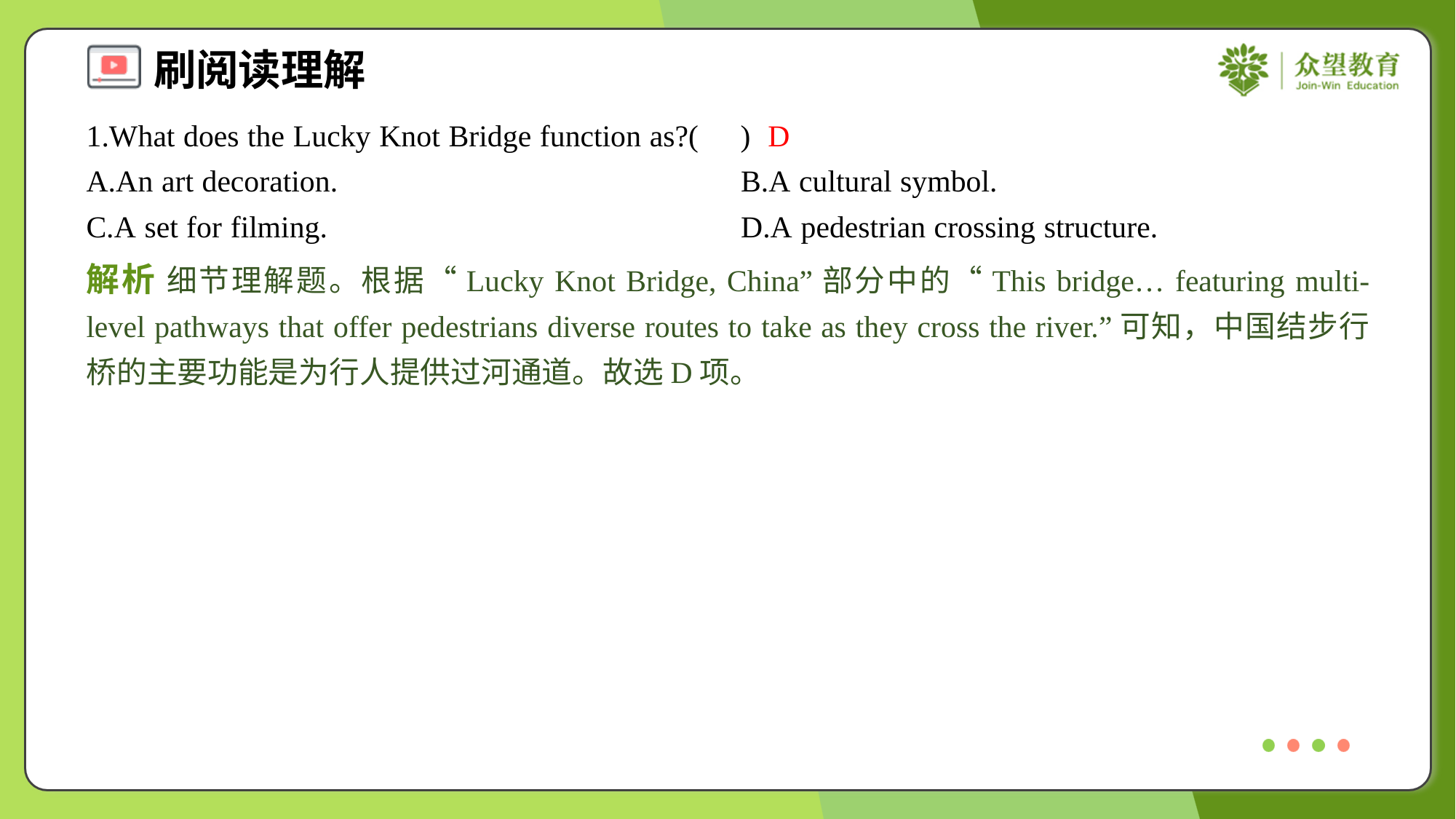

1.What does the Lucky Knot Bridge function as?(     )
D
A.An art decoration.	B.A cultural symbol.
C.A set for filming.	D.A pedestrian crossing structure.
解析 细节理解题。根据“Lucky Knot Bridge, China”部分中的“This bridge… featuring multi-level pathways that offer pedestrians diverse routes to take as they cross the river.”可知，中国结步行桥的主要功能是为行人提供过河通道。故选D项。